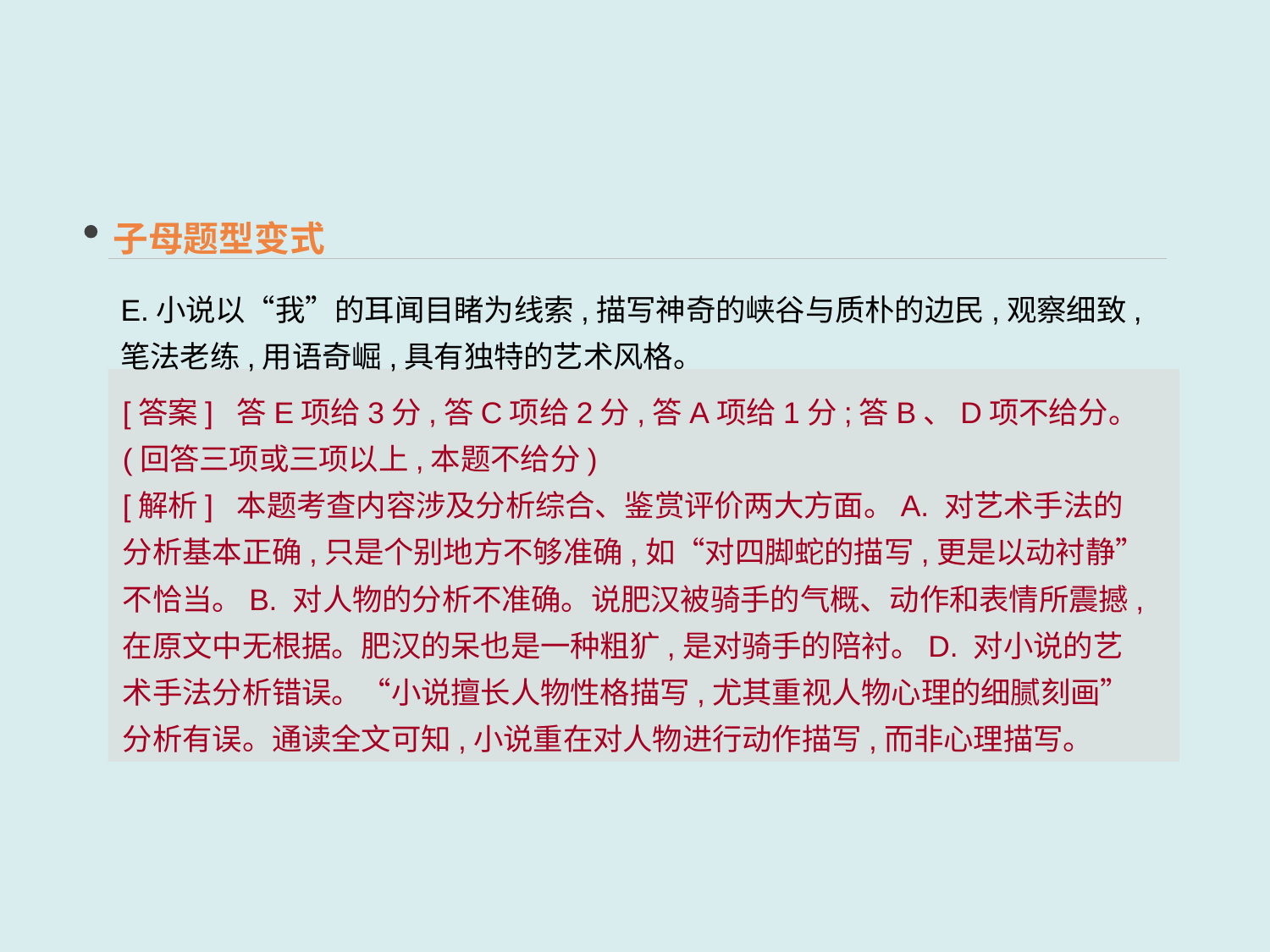

子母题型变式

E.小说以“我”的耳闻目睹为线索,描写神奇的峡谷与质朴的边民,观察细致,笔法老练,用语奇崛,具有独特的艺术风格。

[答案]  答E项给3分,答C项给2分,答A项给1分;答B、D项不给分。(回答三项或三项以上,本题不给分)
[解析]  本题考查内容涉及分析综合、鉴赏评价两大方面。A. 对艺术手法的分析基本正确,只是个别地方不够准确,如“对四脚蛇的描写,更是以动衬静”不恰当。B. 对人物的分析不准确。说肥汉被骑手的气概、动作和表情所震撼,在原文中无根据。肥汉的呆也是一种粗犷,是对骑手的陪衬。D. 对小说的艺术手法分析错误。“小说擅长人物性格描写,尤其重视人物心理的细腻刻画”分析有误。通读全文可知,小说重在对人物进行动作描写,而非心理描写。